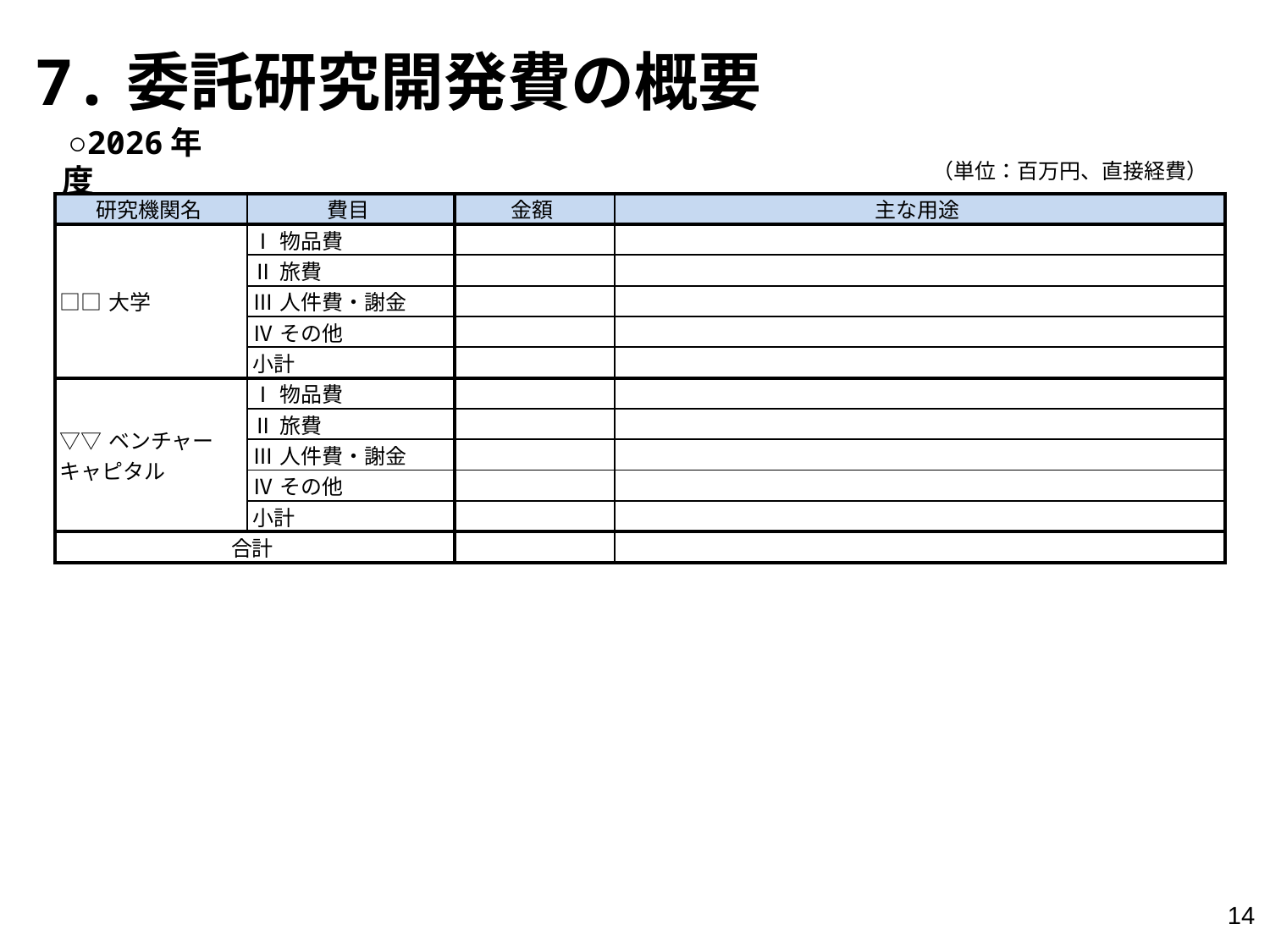

# 7.委託研究開発費の概要
○2026年度
（単位：百万円、直接経費）
| 研究機関名 | 費目 | 金額 | 主な用途 |
| --- | --- | --- | --- |
| □□大学 | Ⅰ物品費 |  |  |
|  | Ⅱ旅費 |  |  |
|  | Ⅲ人件費・謝金 |  |  |
|  | Ⅳその他 |  |  |
|  | 小計 |  |  |
| ▽▽ベンチャーキャピタル | Ⅰ物品費 |  |  |
|  | Ⅱ旅費 |  |  |
|  | Ⅲ人件費・謝金 |  |  |
|  | Ⅳその他 |  |  |
|  | 小計 |  |  |
| 合計 |  |  |  |
14